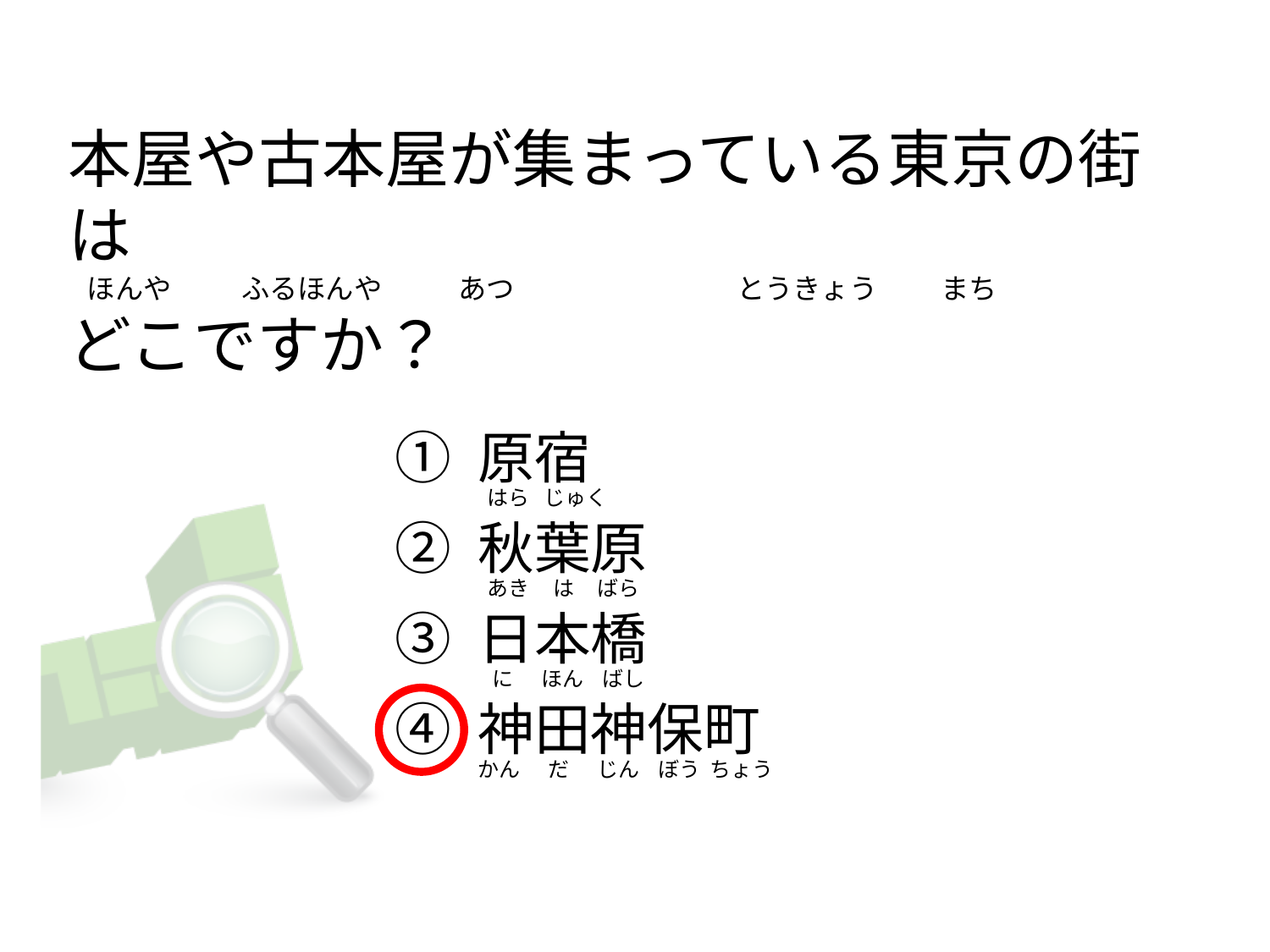

# 本屋や古本屋が集まっている東京の街は    ほんや           ふるほんや            あつ                                   とうきょう          まち どこですか？
① 原宿
② 秋葉原
③ 日本橋
④ 神田神保町
 はら   じゅく
 あき     は     ばら
  に      ほん    ばし

かん      だ      じん    ぼう  ちょう